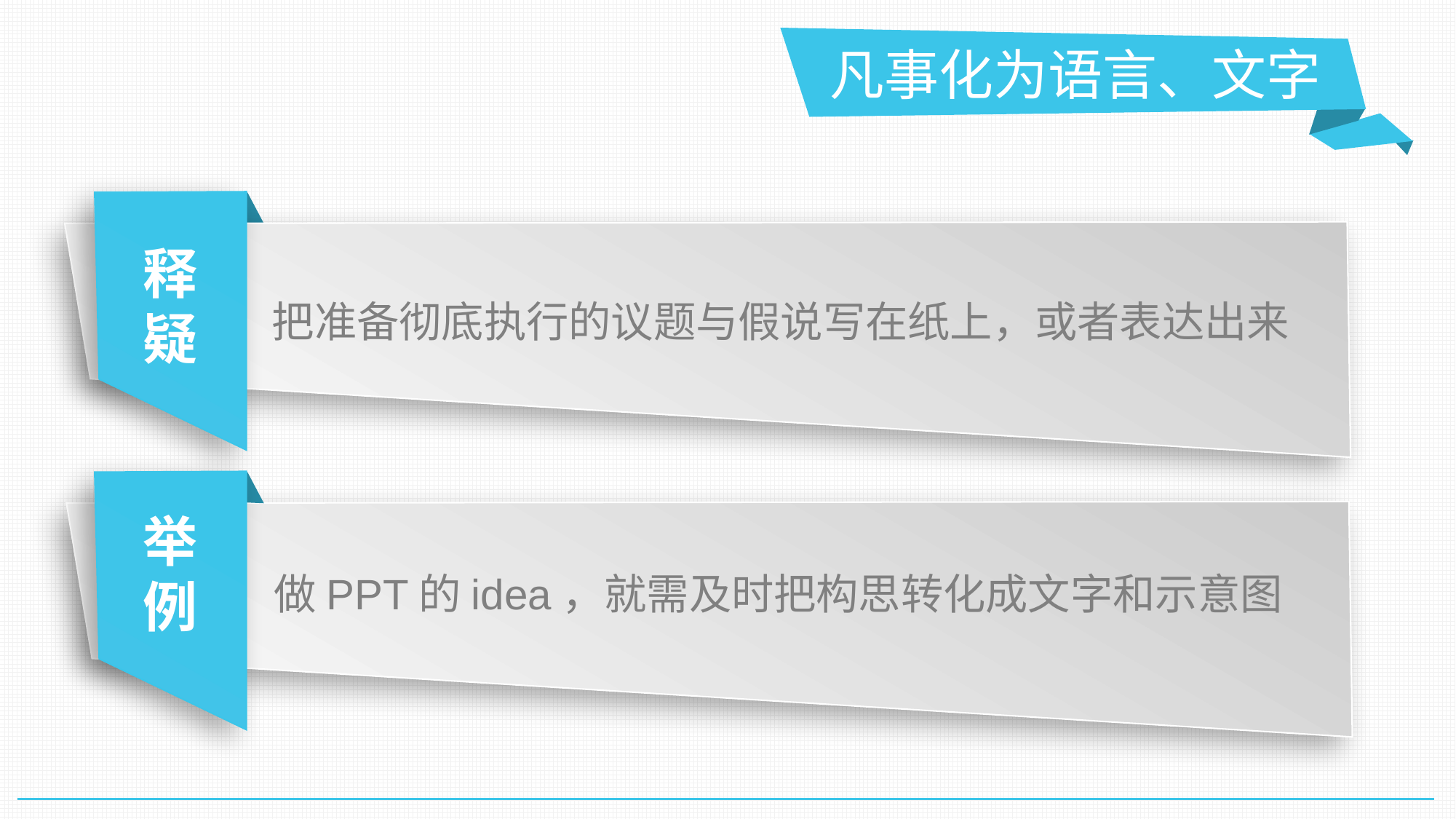

凡事化为语言、文字

释
疑
把准备彻底执行的议题与假说写在纸上，或者表达出来

举
例
做PPT的idea，就需及时把构思转化成文字和示意图